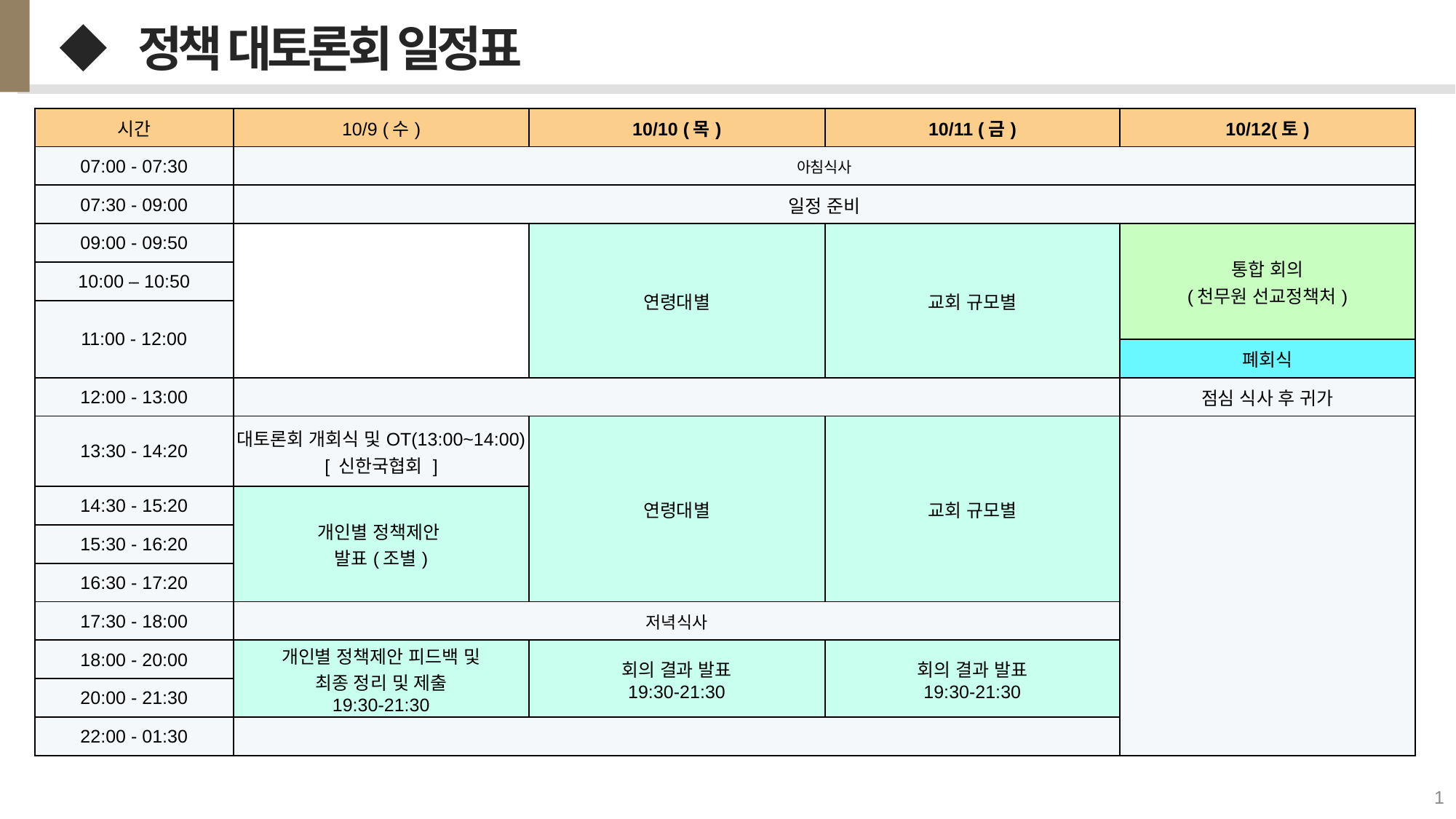

◆  정책 대토론회 일정표
| 시간 | 10/9 (수) | 10/10 (목) | 10/11 (금) | 10/12(토) |
| --- | --- | --- | --- | --- |
| 07:00 - 07:30 | 아침식사 |  |  |  |
| 07:30 - 09:00 | 일정 준비 |  |  |  |
| 09:00 - 09:50 |  | 연령대별 | 교회 규모별 | 통합 회의 (천무원 선교정책처) |
| 10:00 – 10:50 |  |  |  |  |
| 11:00 - 12:00 |  |  |  |  |
|  |  |  |  | 폐회식 |
| 12:00 - 13:00 |  |  |  | 점심 식사 후 귀가 |
| 13:30 - 14:20 | 대토론회 개회식 및OT(13:00~14:00) [ 신한국협회 ] | 연령대별 | 교회 규모별 |  |
| 14:30 - 15:20 | 개인별 정책제안 발표(조별) |  |  |  |
| 15:30 - 16:20 |  |  |  |  |
| 16:30 - 17:20 |  |  |  |  |
| 17:30 - 18:00 | 저녁식사 |  |  |  |
| 18:00 - 20:00 | 개인별 정책제안 피드백 및 최종 정리 및 제출 19:30-21:30 | 회의 결과 발표 19:30-21:30 | 회의 결과 발표 19:30-21:30 |  |
| 20:00 - 21:30 |  |  |  |  |
| 22:00 - 01:30 |  |  |  |  |
1